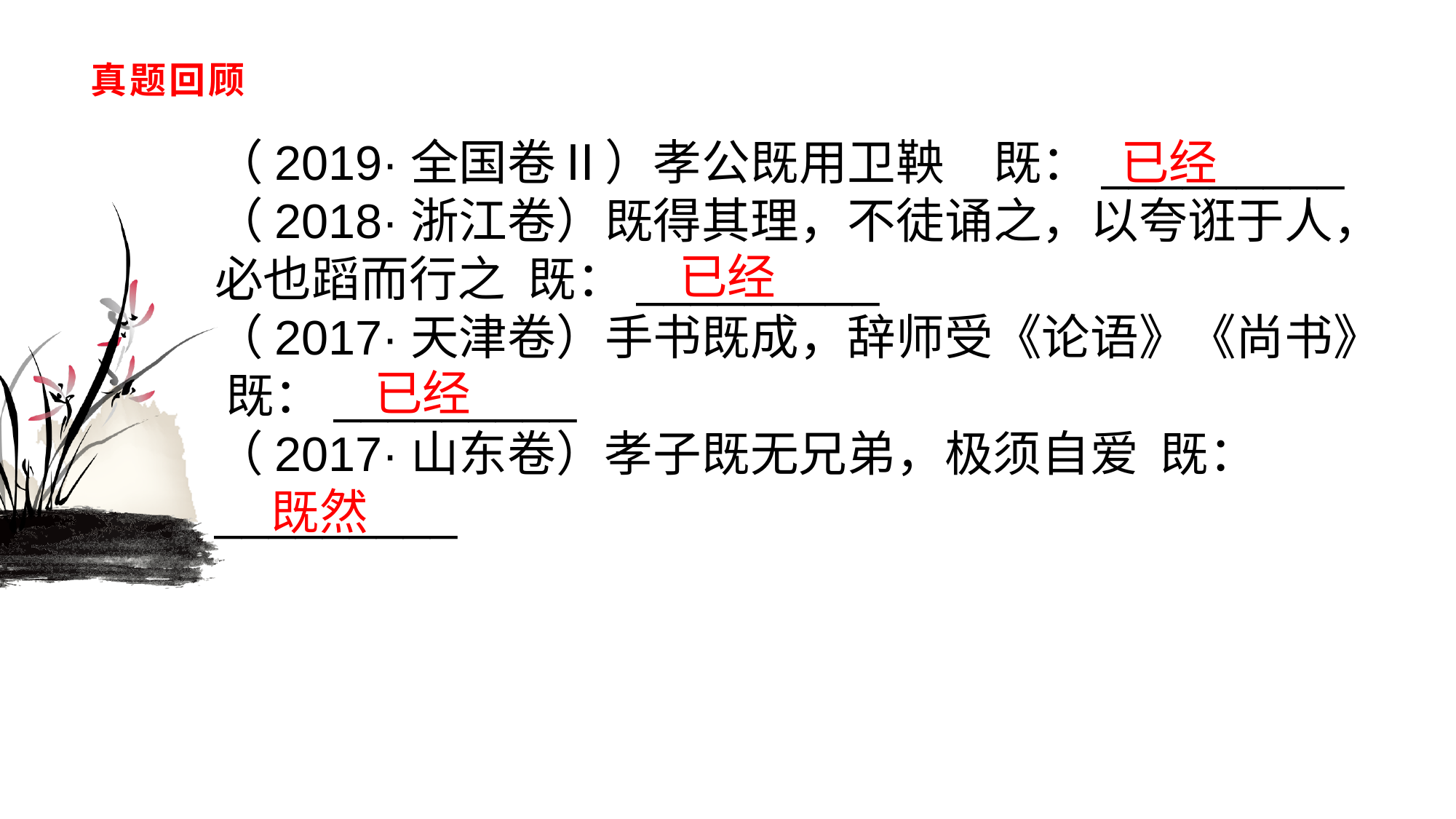

# 真题回顾
（2019·全国卷Ⅱ）孝公既用卫鞅　既：_________（2018·浙江卷）既得其理，不徒诵之，以夸诳于人，必也蹈而行之  既：_________（2017·天津卷）手书既成，辞师受《论语》《尚书》  既：_________（2017·山东卷）孝子既无兄弟，极须自爱  既：_________
已经
已经
已经
既然